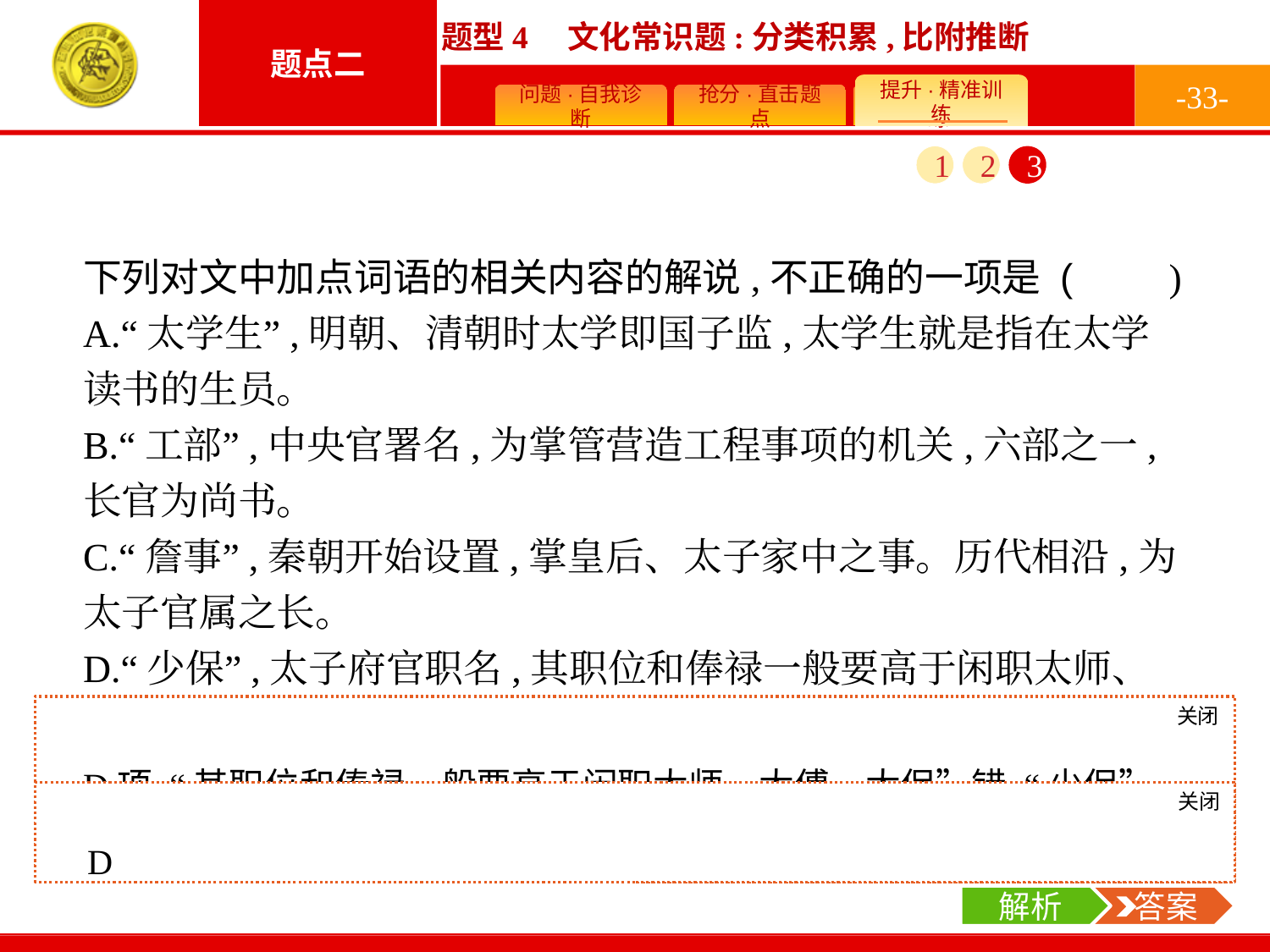

-33-
1
2
3
下列对文中加点词语的相关内容的解说,不正确的一项是 (　　)
A.“太学生”,明朝、清朝时太学即国子监,太学生就是指在太学读书的生员。
B.“工部”,中央官署名,为掌管营造工程事项的机关,六部之一,长官为尚书。
C.“詹事”,秦朝开始设置,掌皇后、太子家中之事。历代相沿,为太子官属之长。
D.“少保”,太子府官职名,其职位和俸禄一般要高于闲职太师、太傅、太保。

关闭
解析

D项,“其职位和俸禄一般要高于闲职太师、太傅、太保”错,“少保”是“太保”的下一级官职,职位俸禄明显低于后者。
关闭

解析
  答案

D
解析
  答案